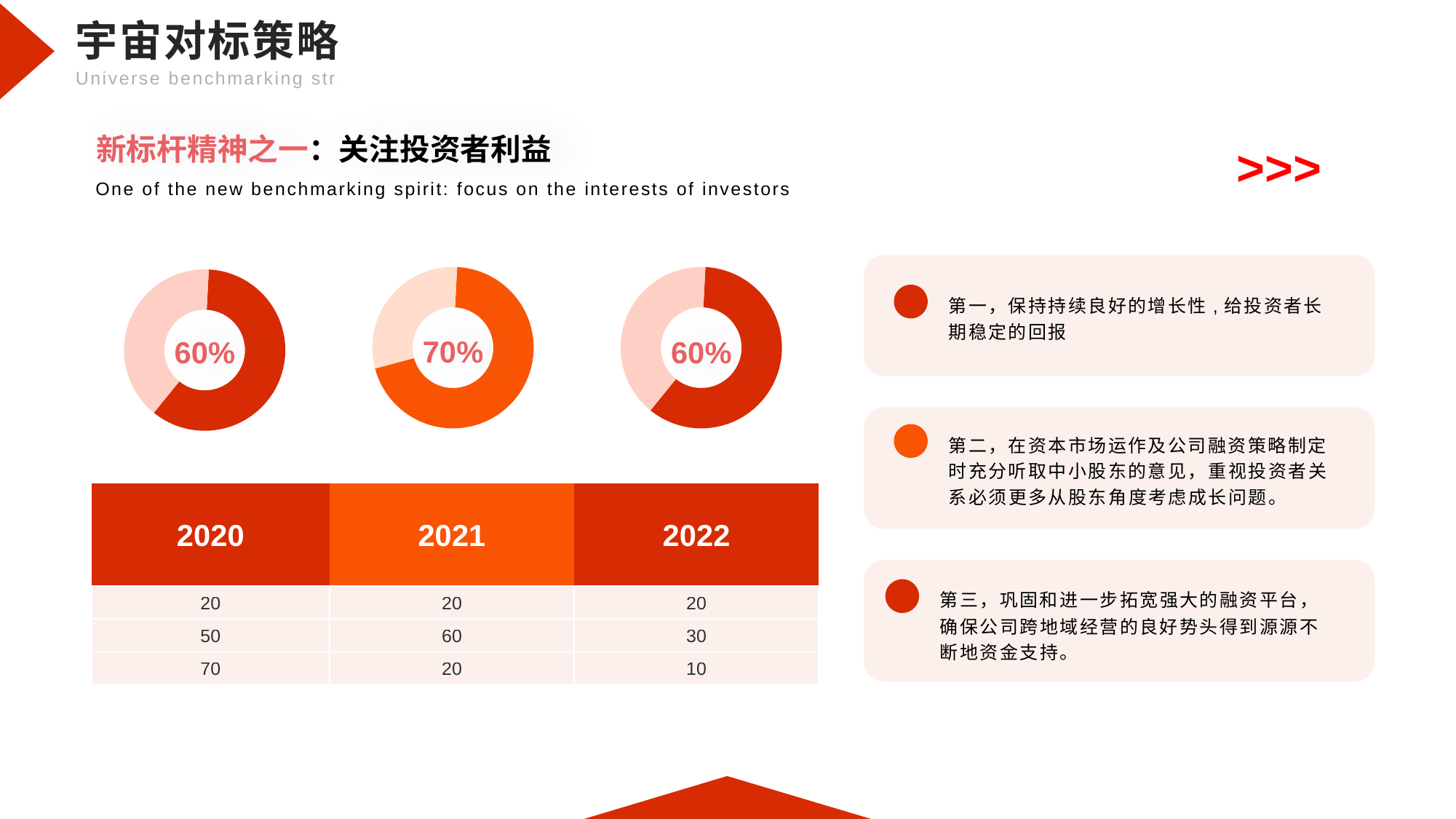

新标杆精神之一：关注投资者利益
>>>
One of the new benchmarking spirit: focus on the interests of investors

### Chart

| Category | 销售额 |
|---|---|
| 第一季度 | 7.0 |
| 第二季度 | 3.0 |

### Chart

| Category | 销售额 |
|---|---|
| 第一季度 | 6.0 |
| 第二季度 | 4.0 |

### Chart

| Category | 销售额 |
|---|---|
| 第一季度 | 6.0 |
| 第二季度 | 4.0 |
第一，保持持续良好的增长性,给投资者长期稳定的回报
70%
60%
60%

第二，在资本市场运作及公司融资策略制定时充分听取中小股东的意见，重视投资者关系必须更多从股东角度考虑成长问题。
| 2020 | 2021 | 2022 |
| --- | --- | --- |
| 20 | 20 | 20 |
| 50 | 60 | 30 |
| 70 | 20 | 10 |

第三，巩固和进一步拓宽强大的融资平台，确保公司跨地域经营的良好势头得到源源不断地资金支持。